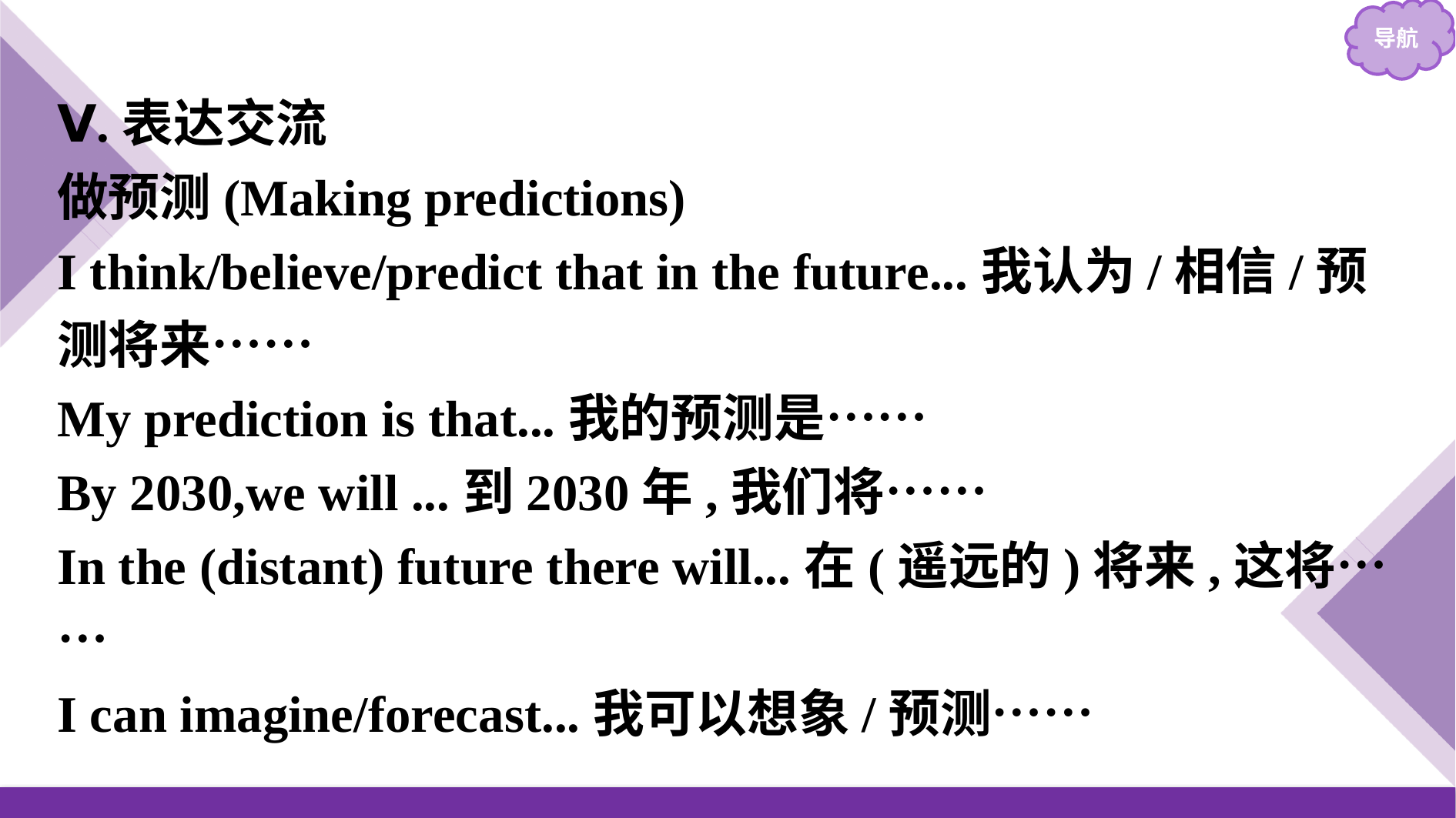

Ⅴ.表达交流
做预测(Making predictions)
I think/believe/predict that in the future...我认为/相信/预测将来……
My prediction is that...我的预测是……
By 2030,we will ...到2030年,我们将……
In the (distant) future there will...在(遥远的)将来,这将……
I can imagine/forecast...我可以想象/预测……